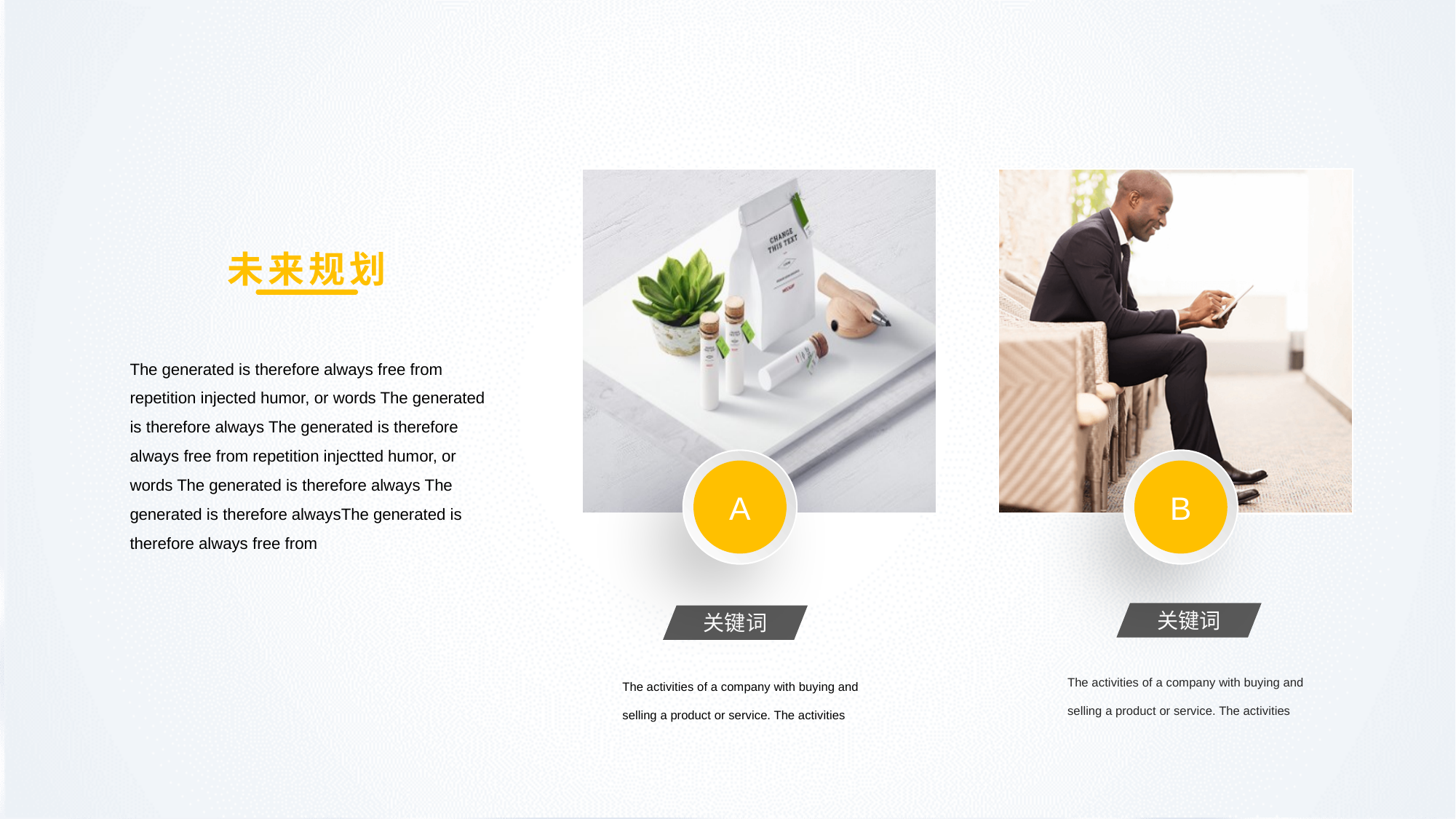

未来规划

The generated is therefore always free from repetition injected humor, or words The generated is therefore always The generated is therefore always free from repetition injectted humor, or words The generated is therefore always The generated is therefore alwaysThe generated is therefore always free from

A

B
关键词
关键词
The activities of a company with buying and selling a product or service. The activities
The activities of a company with buying and selling a product or service. The activities